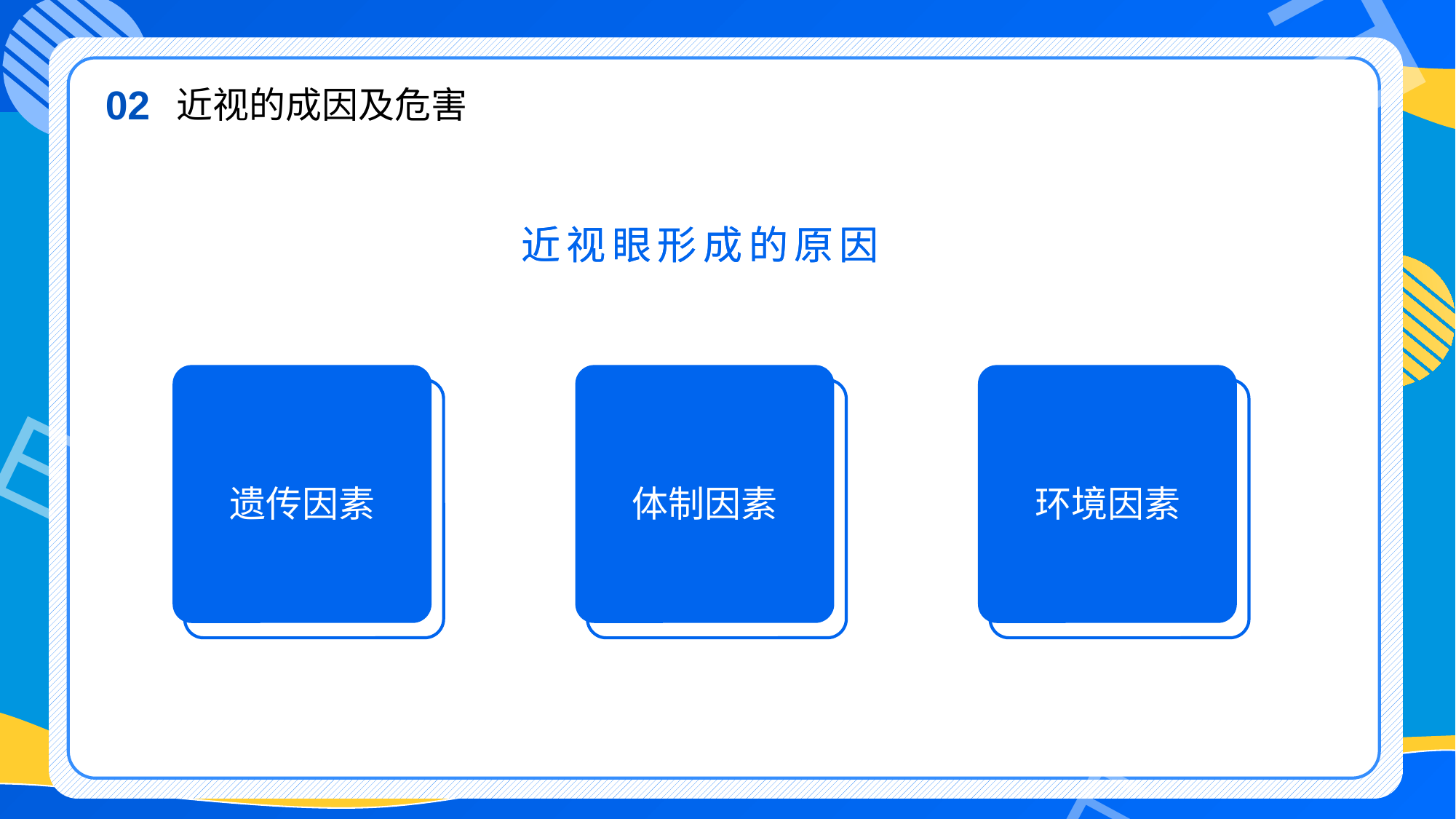

02
近视的成因及危害
近视眼形成的原因
近视眼形成的原因

遗传因素

体制因素

环境因素